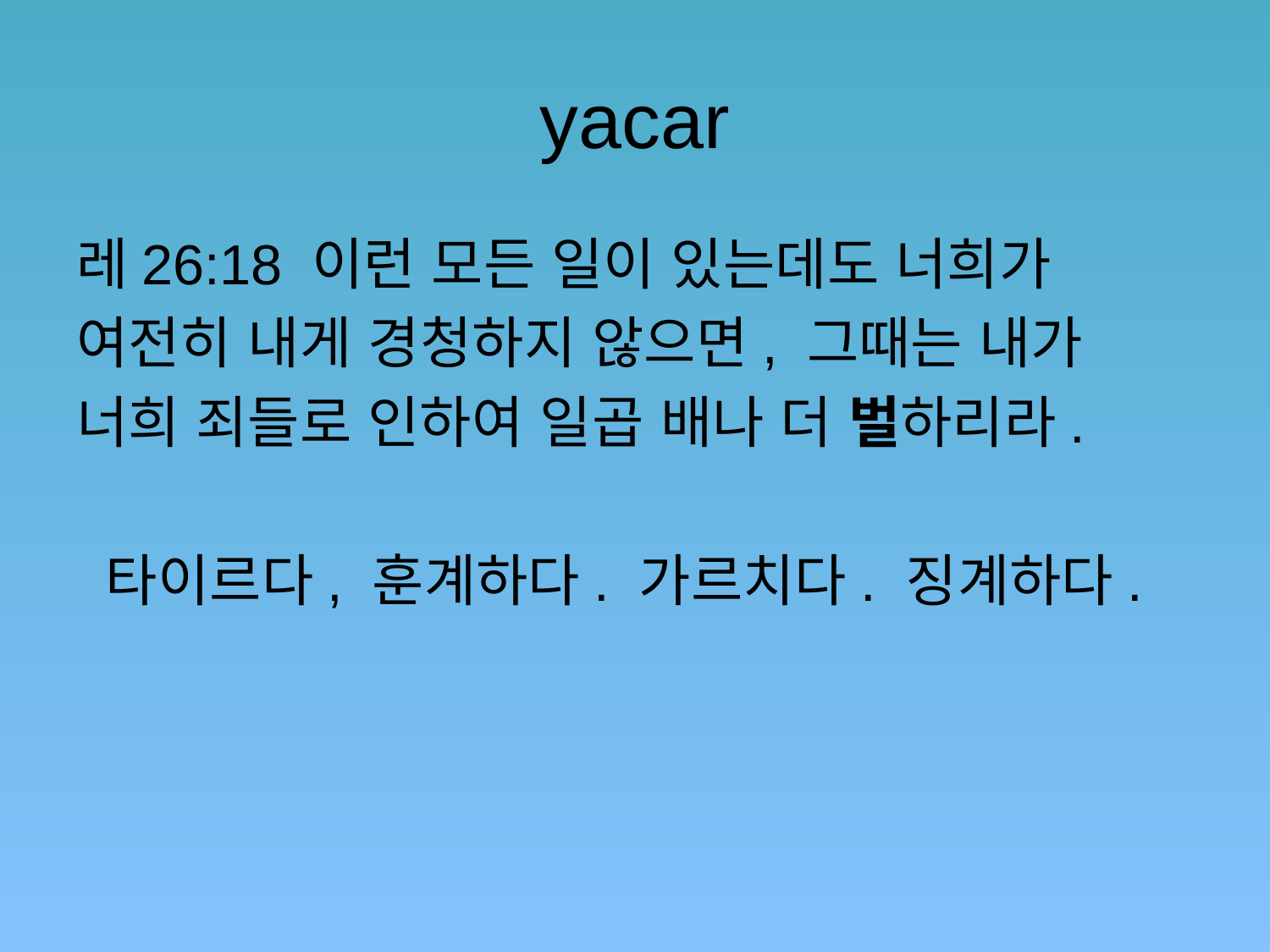

# yacar
레26:18 이런 모든 일이 있는데도 너희가
여전히 내게 경청하지 않으면, 그때는 내가
너희 죄들로 인하여 일곱 배나 더 벌하리라.

 타이르다, 훈계하다. 가르치다. 징계하다.